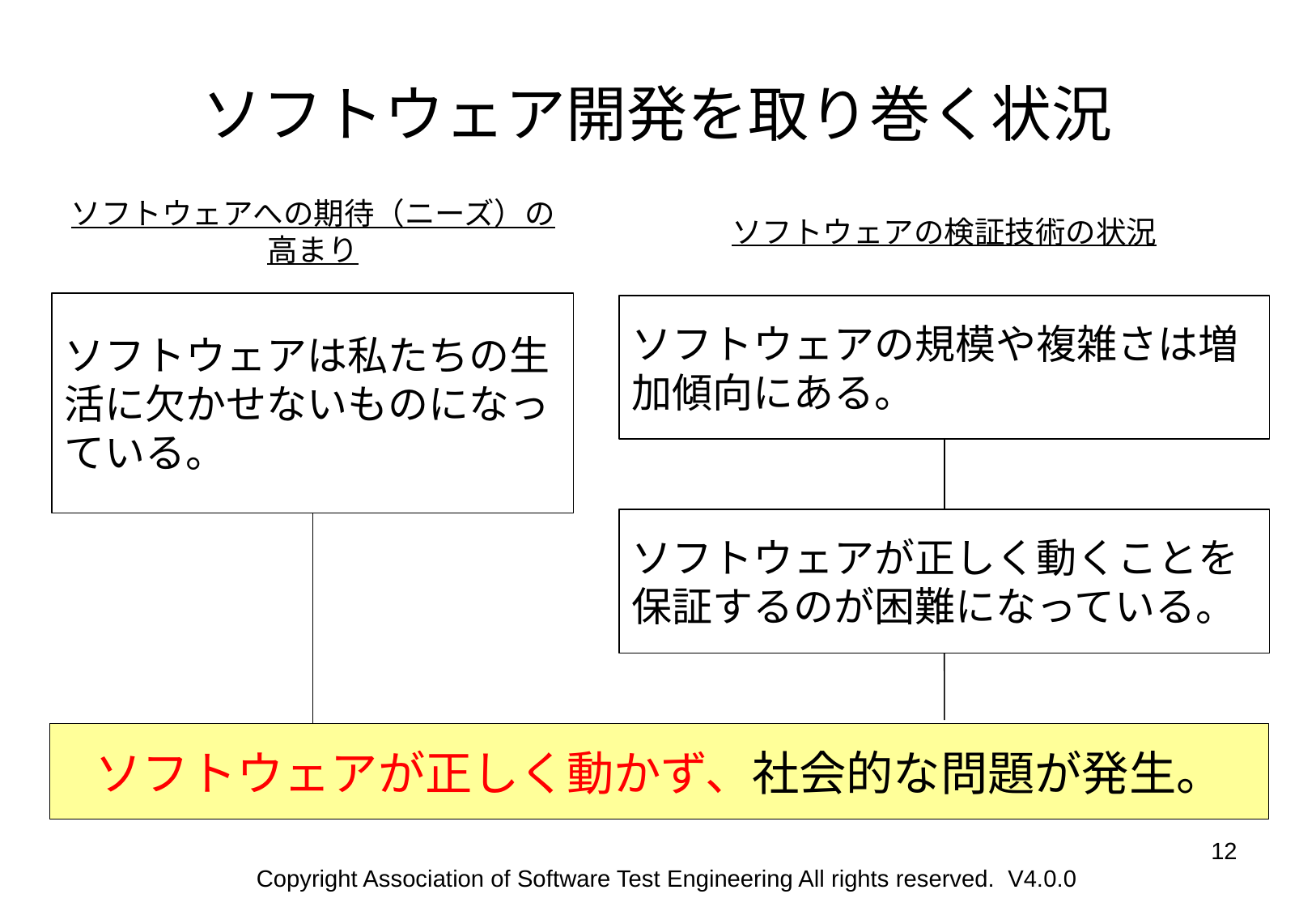

# ソフトウェア開発を取り巻く状況
ソフトウェアへの期待（ニーズ）の高まり
ソフトウェアの検証技術の状況
ソフトウェアは私たちの生活に欠かせないものになっている。
ソフトウェアの規模や複雑さは増加傾向にある。
ソフトウェアが正しく動くことを
保証するのが困難になっている。
ソフトウェアが正しく動かず、社会的な問題が発生。
12
Copyright Association of Software Test Engineering All rights reserved.  V4.0.0